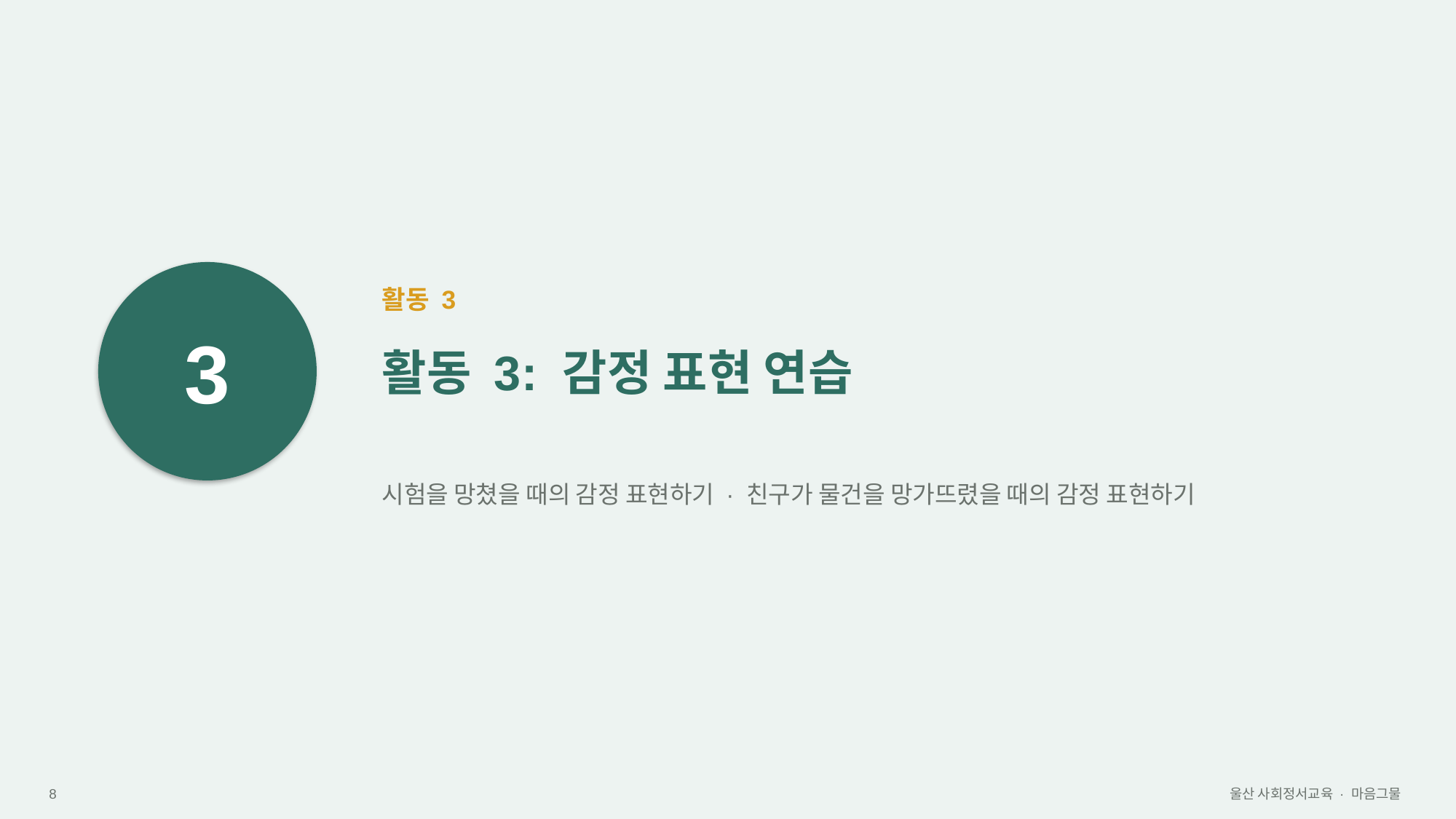

3
활동 3
활동 3: 감정 표현 연습
시험을 망쳤을 때의 감정 표현하기 · 친구가 물건을 망가뜨렸을 때의 감정 표현하기
8
울산 사회정서교육 · 마음그물